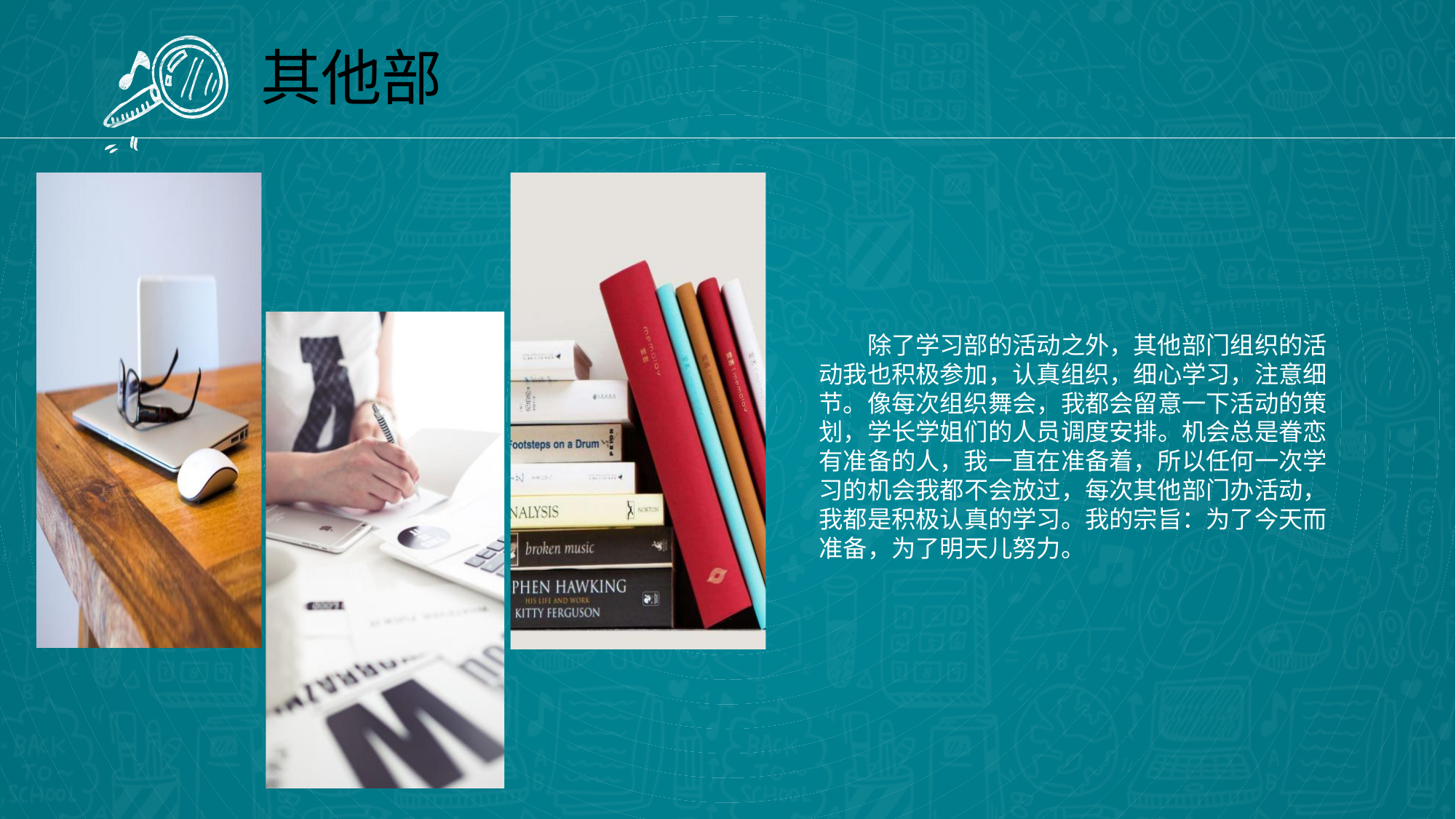

其他部

　　除了学习部的活动之外，其他部门组织的活动我也积极参加，认真组织，细心学习，注意细节。像每次组织舞会，我都会留意一下活动的策划，学长学姐们的人员调度安排。机会总是眷恋有准备的人，我一直在准备着，所以任何一次学习的机会我都不会放过，每次其他部门办活动，我都是积极认真的学习。我的宗旨：为了今天而准备，为了明天儿努力。